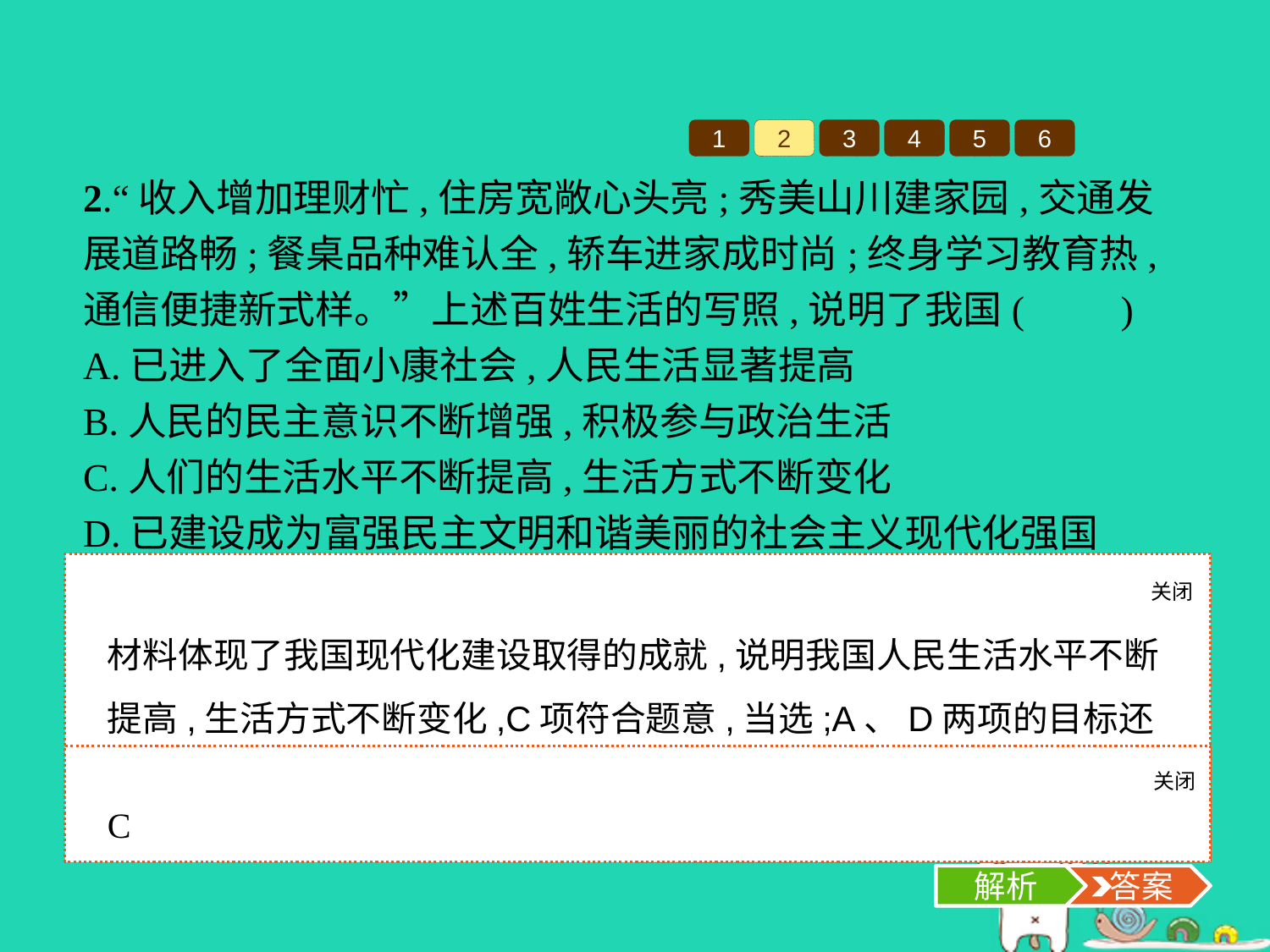

1
2
3
4
5
6
2.“收入增加理财忙,住房宽敞心头亮;秀美山川建家园,交通发展道路畅;餐桌品种难认全,轿车进家成时尚;终身学习教育热,通信便捷新式样。”上述百姓生活的写照,说明了我国(　　)
A.已进入了全面小康社会,人民生活显著提高
B.人民的民主意识不断增强,积极参与政治生活
C.人们的生活水平不断提高,生活方式不断变化
D.已建设成为富强民主文明和谐美丽的社会主义现代化强国

关闭
解析

材料体现了我国现代化建设取得的成就,说明我国人民生活水平不断提高,生活方式不断变化,C项符合题意,当选;A、D两项的目标还没有实现,不符合题意;B项与题意无关,应排除。

关闭
解析
  答案

C
解析
  答案